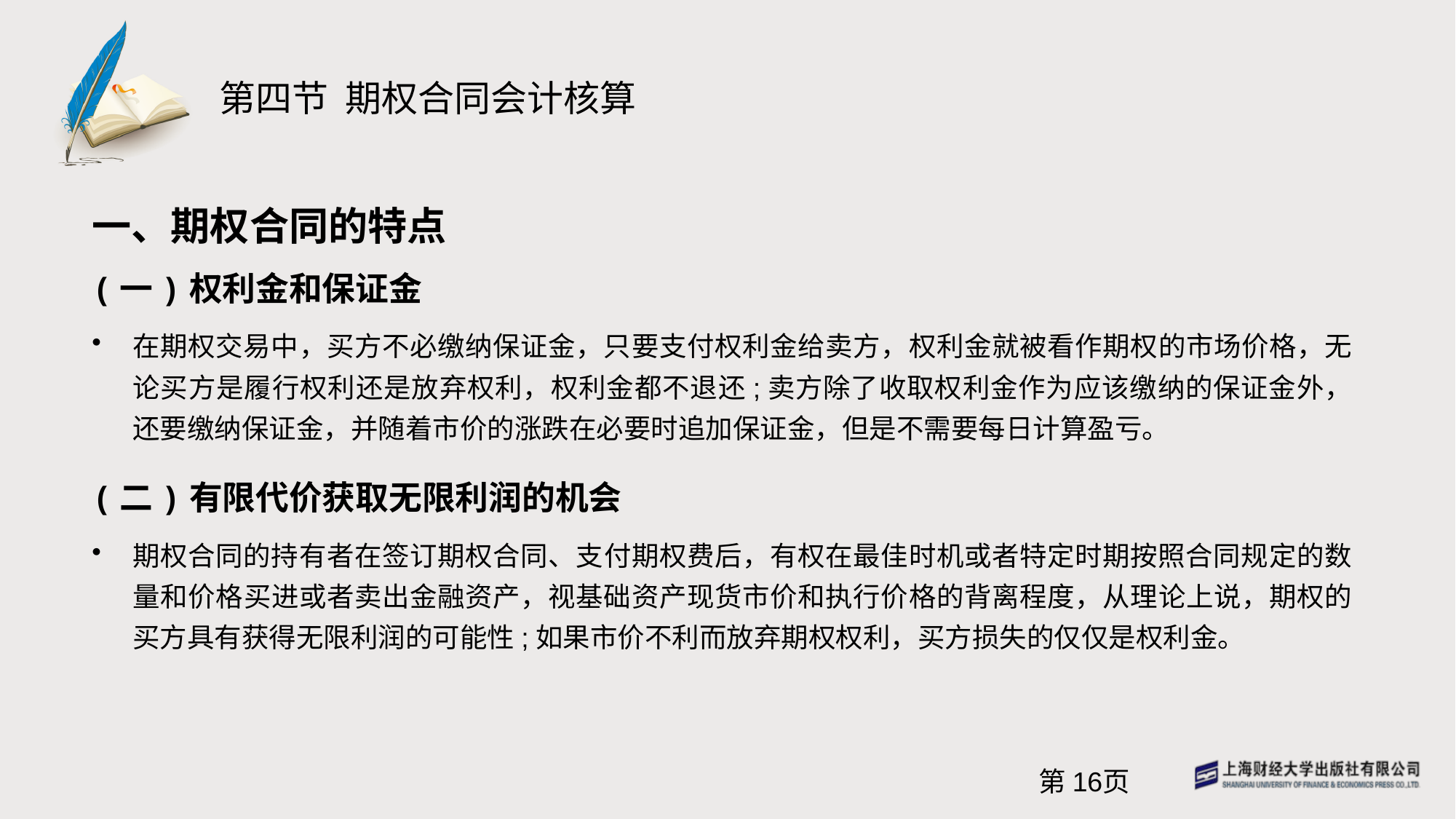

# 第四节  期权合同会计核算
一、期权合同的特点
(一)权利金和保证金
在期权交易中，买方不必缴纳保证金，只要支付权利金给卖方，权利金就被看作期权的市场价格，无论买方是履行权利还是放弃权利，权利金都不退还;卖方除了收取权利金作为应该缴纳的保证金外，还要缴纳保证金，并随着市价的涨跌在必要时追加保证金，但是不需要每日计算盈亏。
(二)有限代价获取无限利润的机会
期权合同的持有者在签订期权合同、支付期权费后，有权在最佳时机或者特定时期按照合同规定的数量和价格买进或者卖出金融资产，视基础资产现货市价和执行价格的背离程度，从理论上说，期权的买方具有获得无限利润的可能性;如果市价不利而放弃期权权利，买方损失的仅仅是权利金。

16